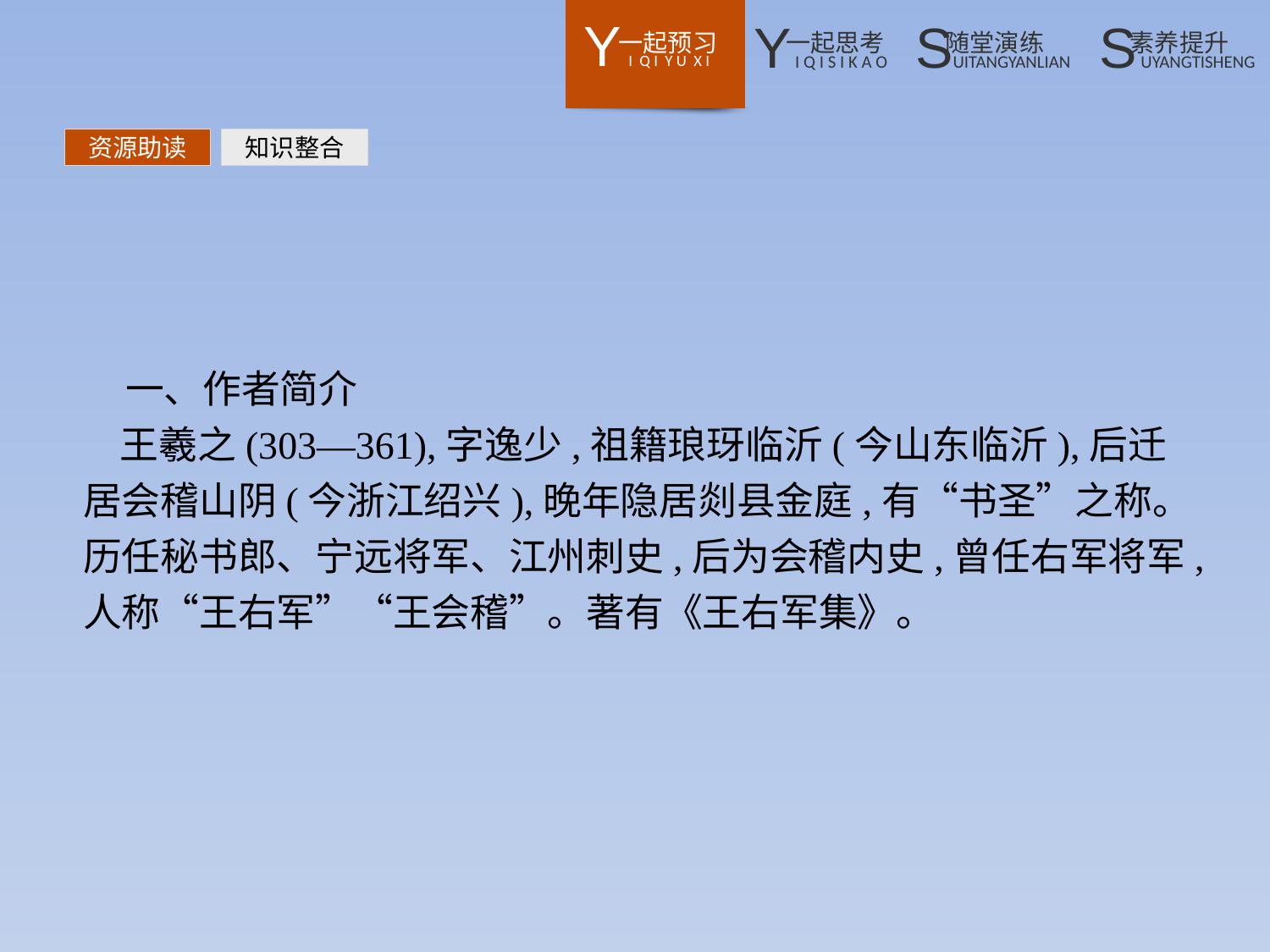

资源助读
知识整合
一、作者简介
王羲之(303—361),字逸少,祖籍琅玡临沂(今山东临沂),后迁居会稽山阴(今浙江绍兴),晚年隐居剡县金庭,有“书圣”之称。历任秘书郎、宁远将军、江州刺史,后为会稽内史,曾任右军将军,人称“王右军”“王会稽”。著有《王右军集》。